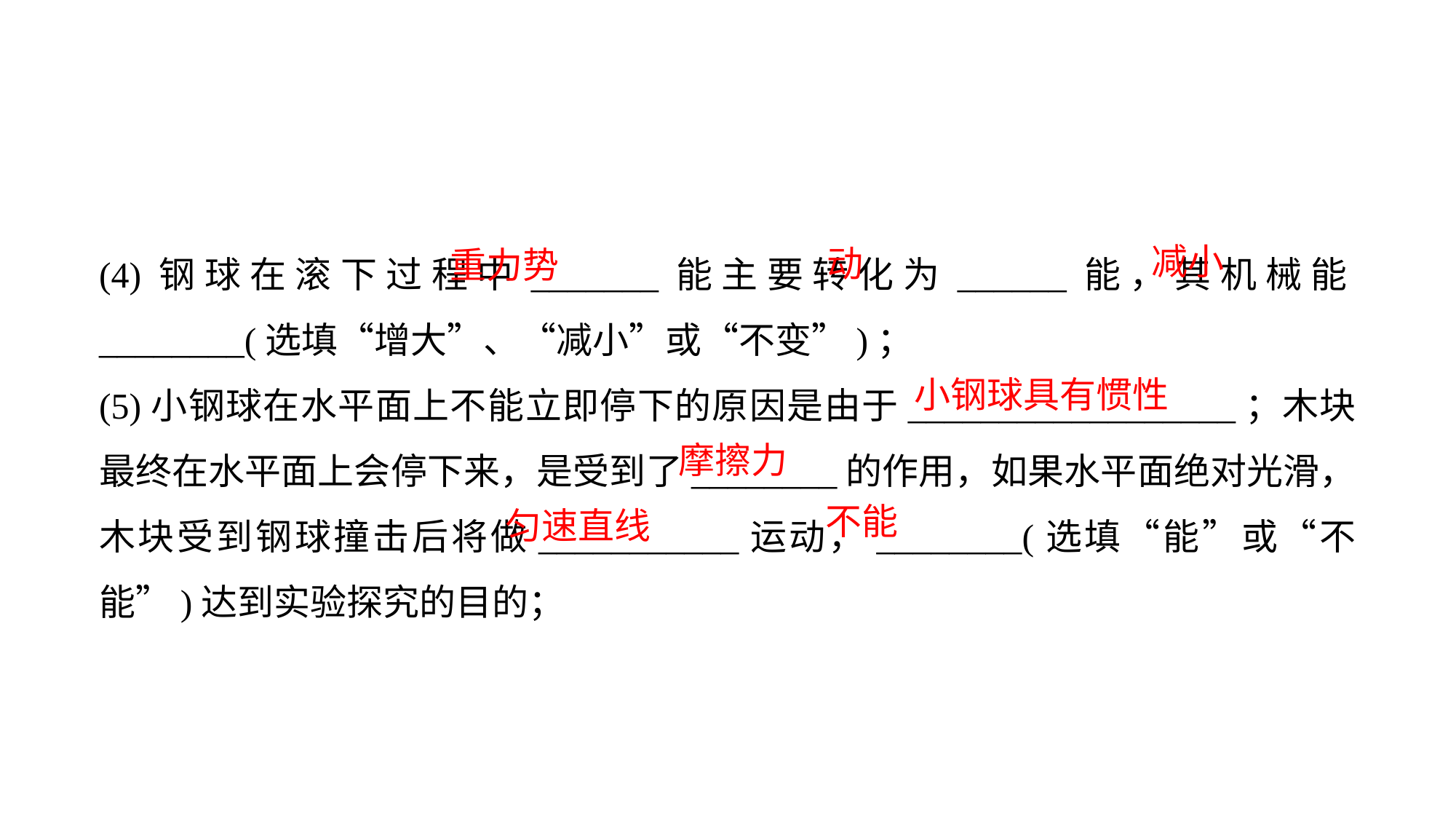

(4)钢球在滚下过程中_______能主要转化为______能，其机械能________(选填“增大”、“减小”或“不变”)；
(5)小钢球在水平面上不能立即停下的原因是由于__________________；木块最终在水平面上会停下来，是受到了________的作用，如果水平面绝对光滑，木块受到钢球撞击后将做___________运动，________(选填“能”或“不能”)达到实验探究的目的；
减小
动
重力势
小钢球具有惯性
摩擦力
不能
匀速直线